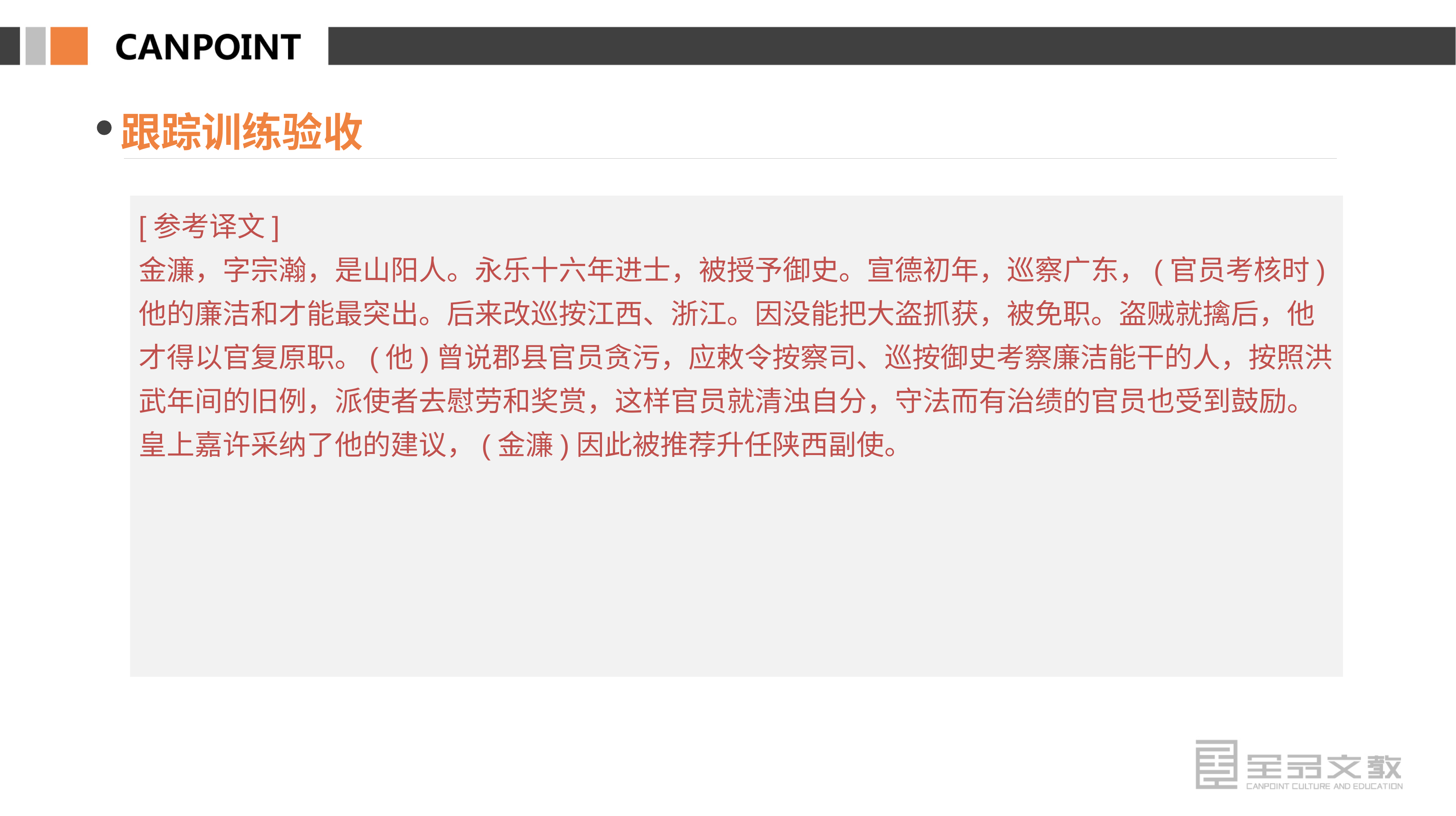

跟踪训练验收

[参考译文]
金濂，字宗瀚，是山阳人。永乐十六年进士，被授予御史。宣德初年，巡察广东，(官员考核时)他的廉洁和才能最突出。后来改巡按江西、浙江。因没能把大盗抓获，被免职。盗贼就擒后，他才得以官复原职。(他)曾说郡县官员贪污，应敕令按察司、巡按御史考察廉洁能干的人，按照洪武年间的旧例，派使者去慰劳和奖赏，这样官员就清浊自分，守法而有治绩的官员也受到鼓励。皇上嘉许采纳了他的建议，(金濂)因此被推荐升任陕西副使。